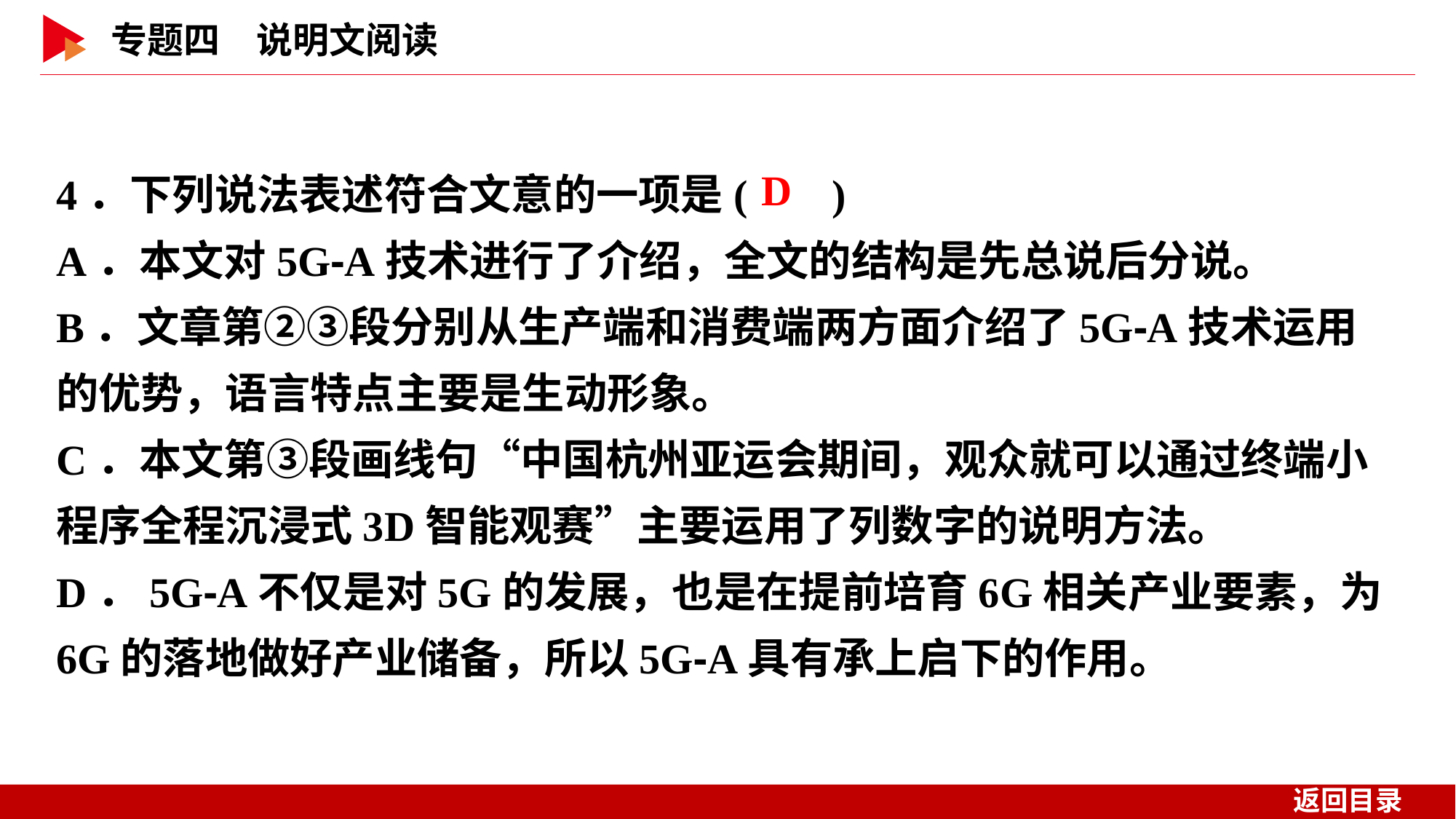

4．下列说法表述符合文意的一项是(        )
A．本文对5G⁃A技术进行了介绍，全文的结构是先总说后分说。
B．文章第②③段分别从生产端和消费端两方面介绍了5G⁃A技术运用的优势，语言特点主要是生动形象。
C．本文第③段画线句“中国杭州亚运会期间，观众就可以通过终端小程序全程沉浸式3D智能观赛”主要运用了列数字的说明方法。
D．5G⁃A不仅是对5G的发展，也是在提前培育6G相关产业要素，为6G的落地做好产业储备，所以5G⁃A具有承上启下的作用。
   D